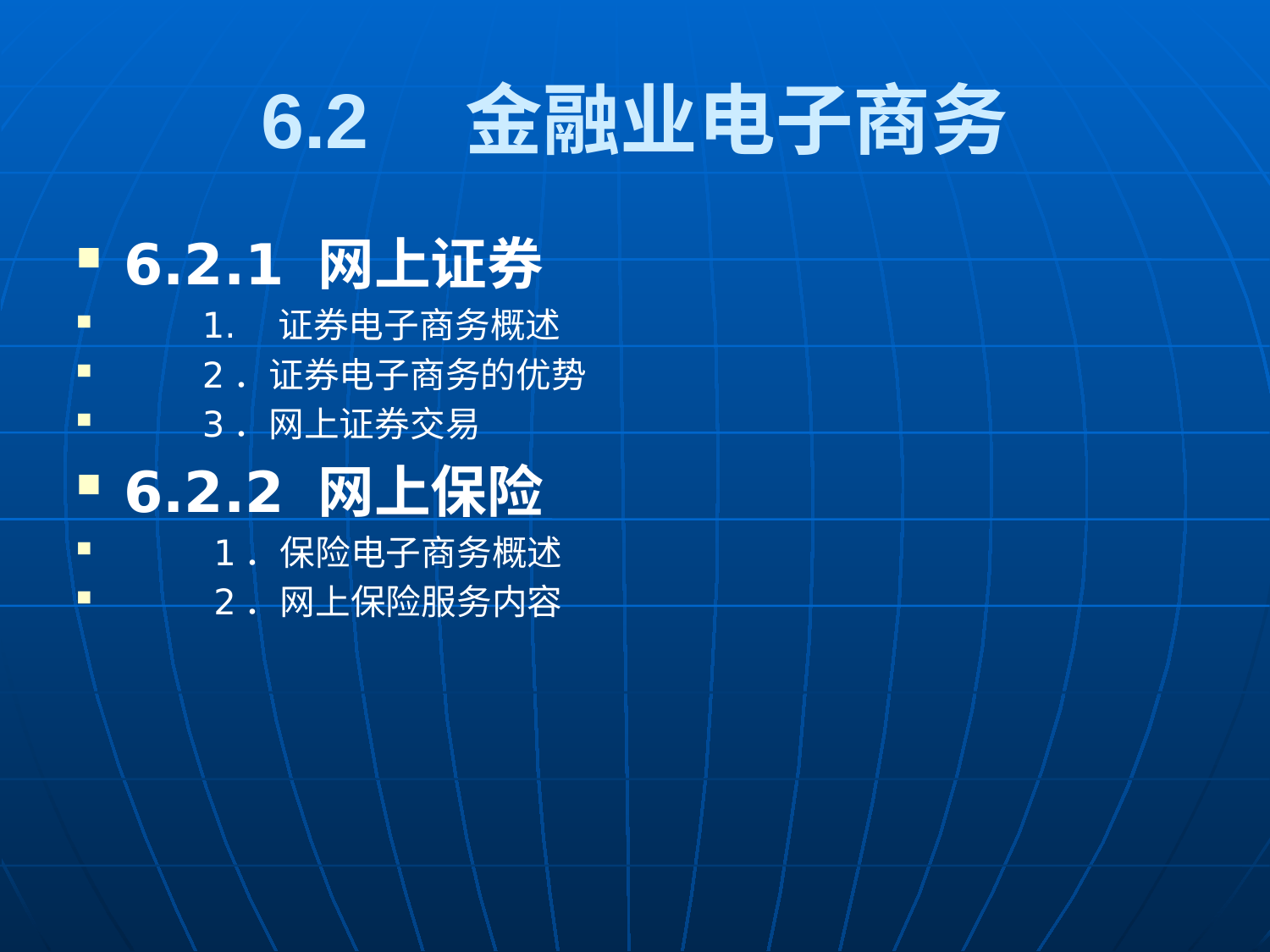

6.2　金融业电子商务
6.2.1 网上证券
       1.   证券电子商务概述
       2．证券电子商务的优势
       3．网上证券交易
6.2.2 网上保险
        1．保险电子商务概述
        2．网上保险服务内容